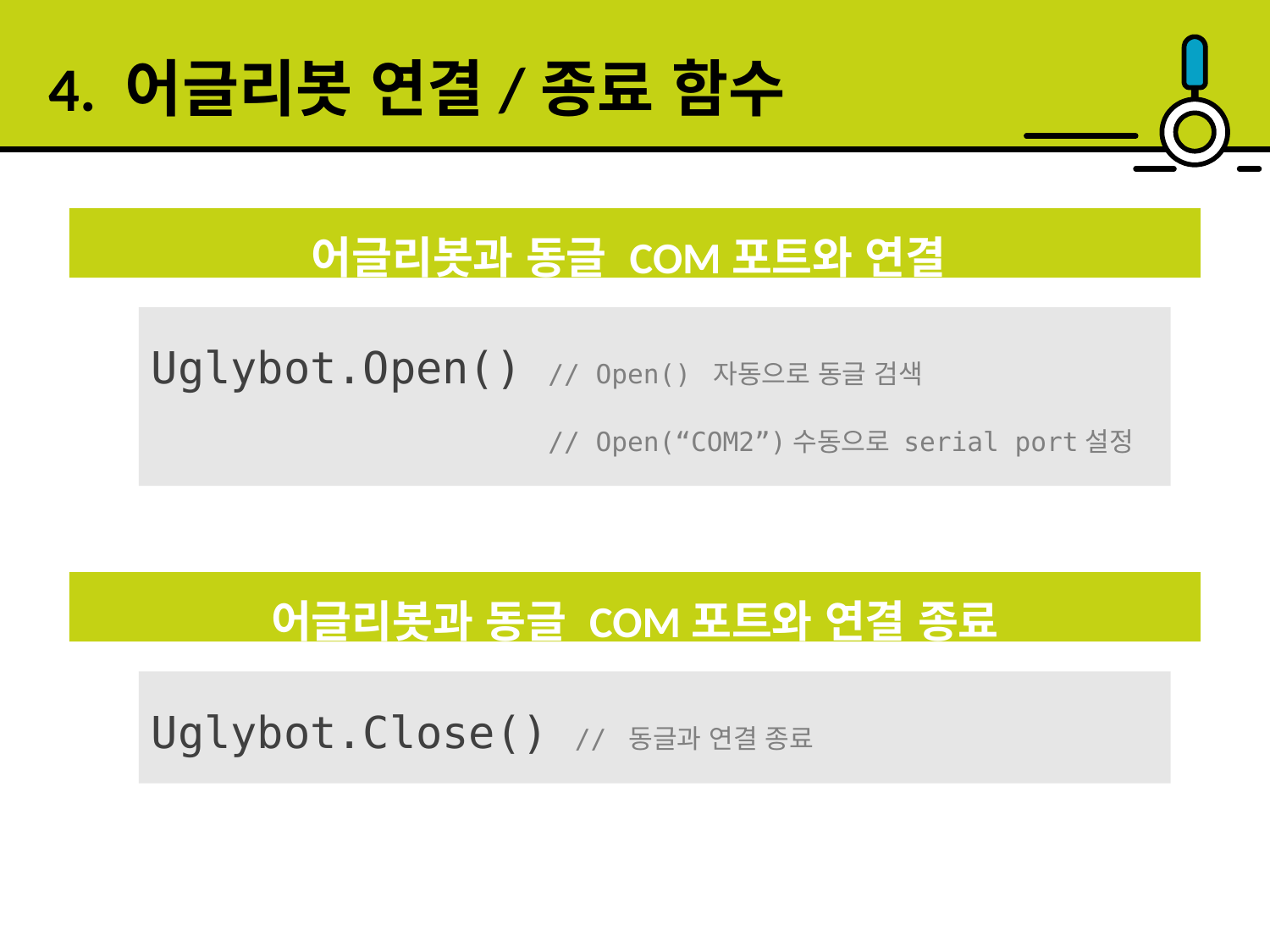

4. 어글리봇 연결/종료 함수
어글리봇과 동글 COM포트와 연결
Uglybot.Open() // Open() 자동으로 동글 검색
                         // Open(“COM2”)수동으로 serial port설정
어글리봇과 동글 COM포트와 연결 종료
Uglybot.Close() // 동글과 연결 종료